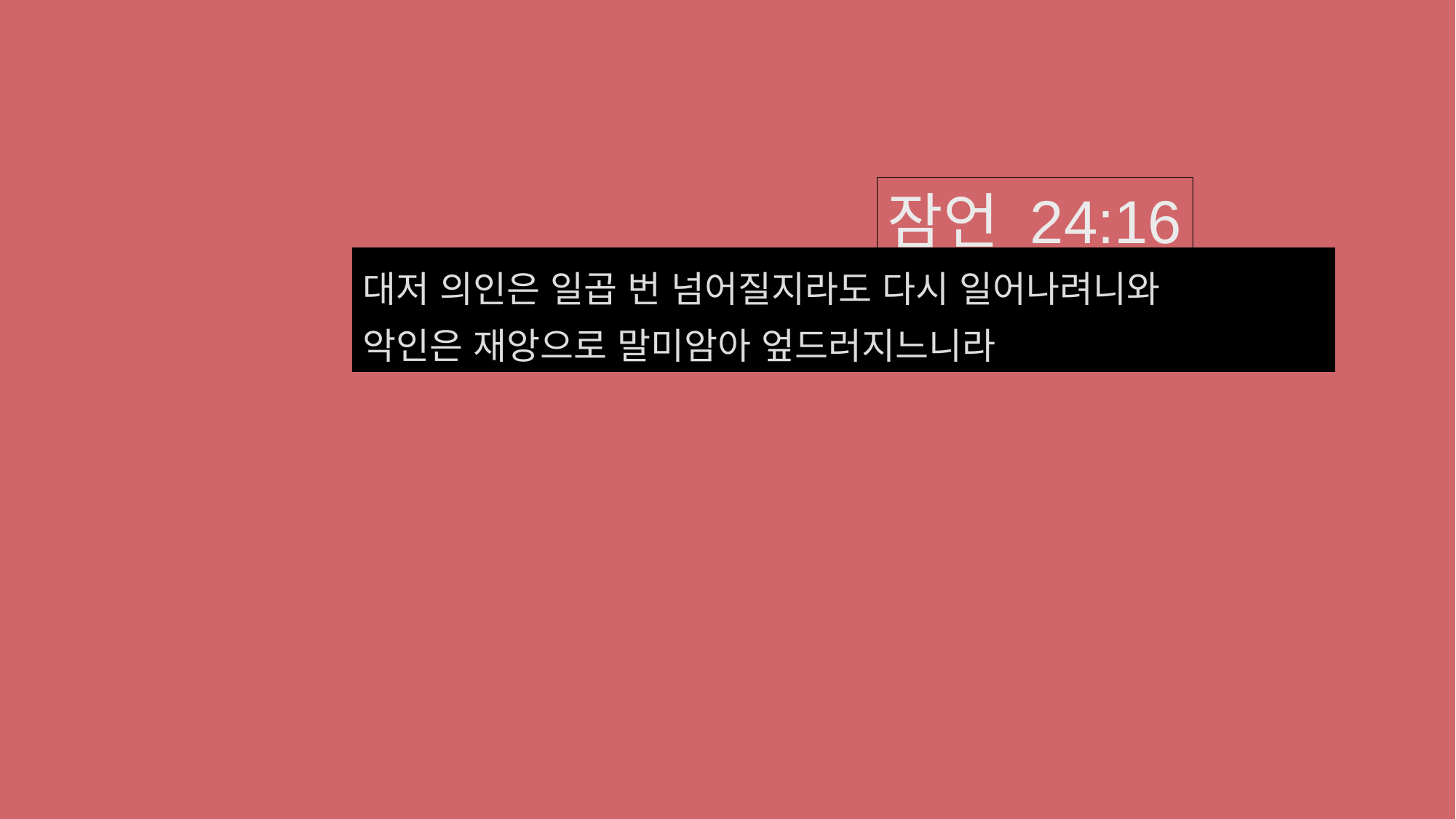

잠언 24:16
대저 의인은 일곱 번 넘어질지라도 다시 일어나려니와
악인은 재앙으로 말미암아 엎드러지느니라